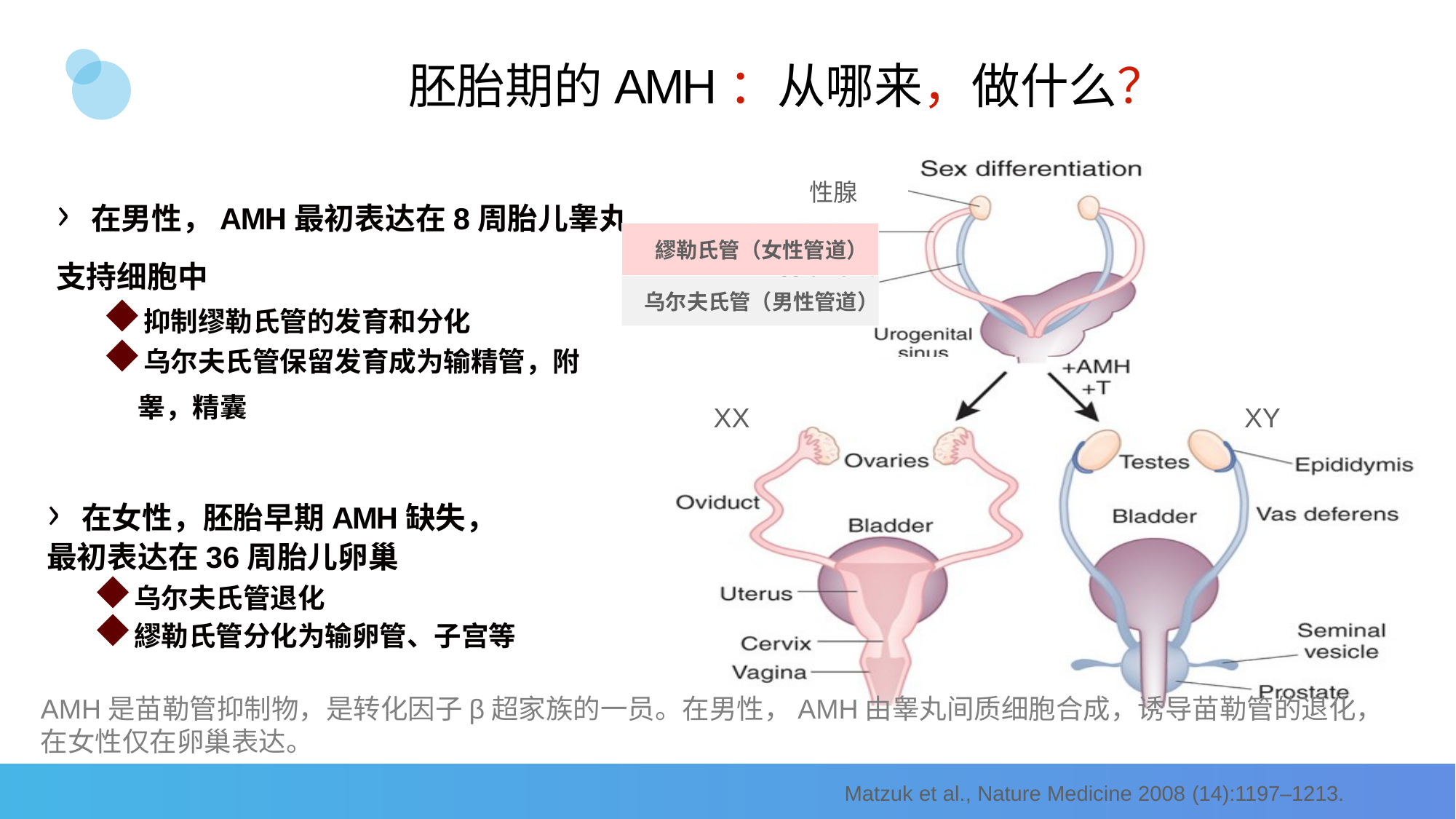

# 胚胎期的AMH：从哪来，做什么？

› 在男性，AMH最初表达在8周胎儿睾丸
支持细胞中
抑制缪勒氏管的发育和分化
乌尔夫氏管保留发育成为输精管，附
睾，精囊

性腺

繆勒氏管（女性管道）

乌尔夫氏管（男性管道）

XY
XX
› 在女性，胚胎早期AMH缺失，最初表达在36周胎儿卵巢
乌尔夫氏管退化
繆勒氏管分化为输卵管、子宫等
AMH是苗勒管抑制物，是转化因子β超家族的一员。在男性，AMH由睾丸间质细胞合成，诱导苗勒管的退化，
在女性仅在卵巢表达。
Matzuk et al., Nature Medicine 2008 (14):1197–1213.